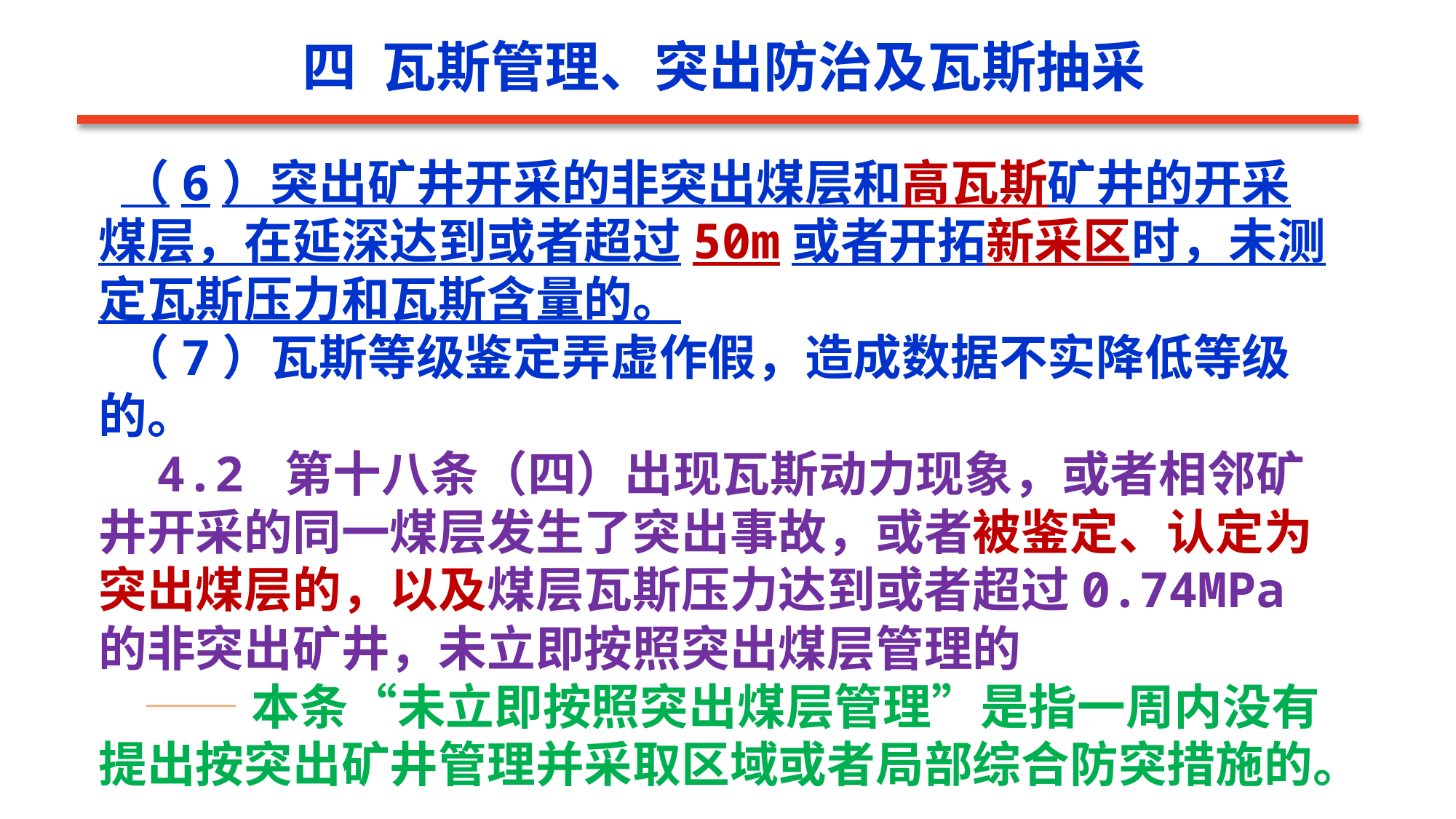

四  瓦斯管理、突出防治及瓦斯抽采
 （6）突出矿井开采的非突出煤层和高瓦斯矿井的开采煤层，在延深达到或者超过50m或者开拓新采区时，未测定瓦斯压力和瓦斯含量的。
 （7）瓦斯等级鉴定弄虚作假，造成数据不实降低等级的。
  4.2 第十八条（四）出现瓦斯动力现象，或者相邻矿井开采的同一煤层发生了突出事故，或者被鉴定、认定为
突出煤层的，以及煤层瓦斯压力达到或者超过0.74MPa的非突出矿井，未立即按照突出煤层管理的
    ——本条“未立即按照突出煤层管理”是指一周内没有提出按突出矿井管理并采取区域或者局部综合防突措施的。